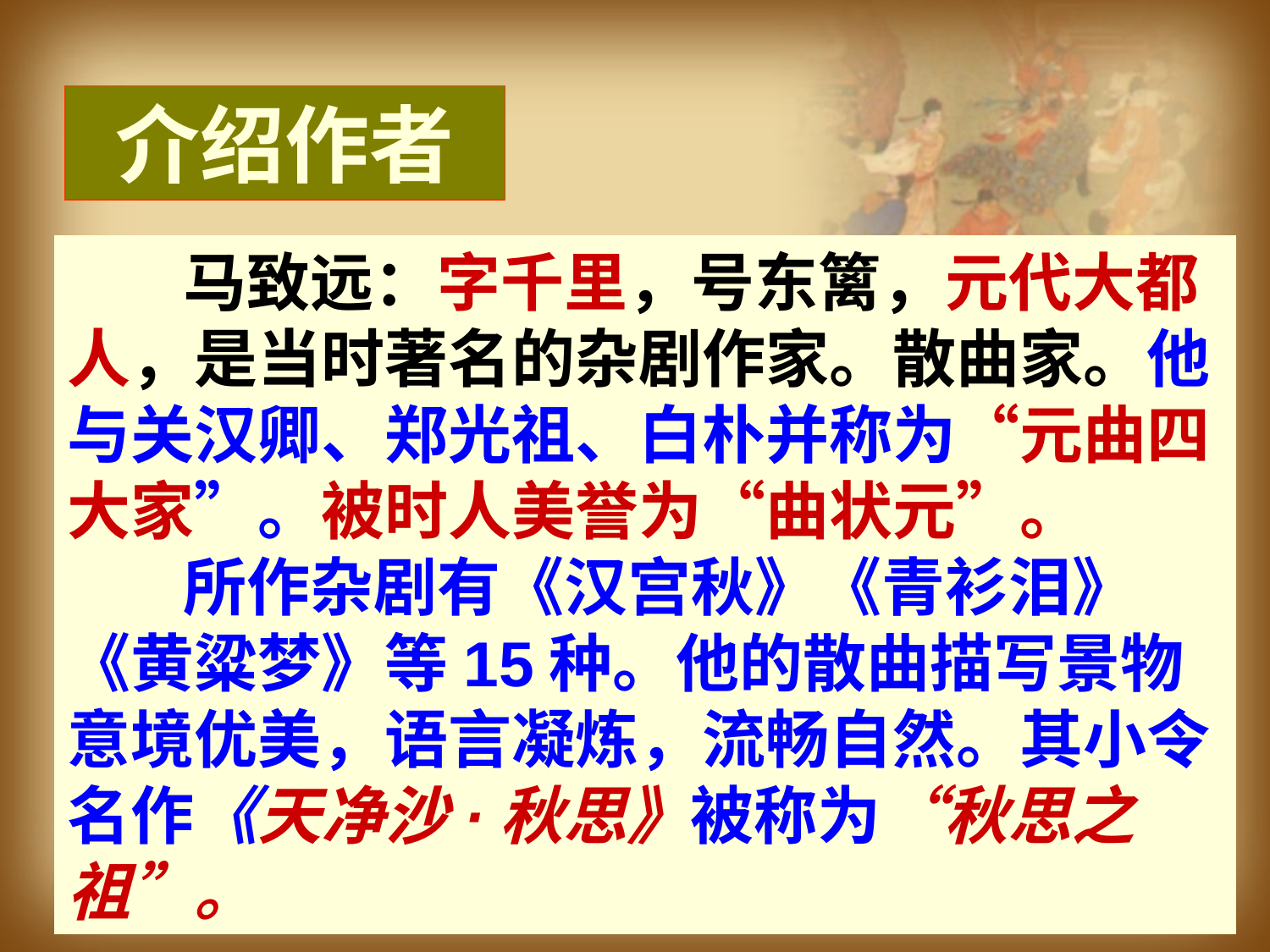

介绍作者
       马致远：字千里，号东篱，元代大都人，是当时著名的杂剧作家。散曲家。他与关汉卿、郑光祖、白朴并称为“元曲四大家”。被时人美誉为“曲状元”。
       所作杂剧有《汉宫秋》《青衫泪》《黄粱梦》等15种。他的散曲描写景物意境优美，语言凝炼，流畅自然。其小令名作《天净沙·秋思》被称为“秋思之祖”。